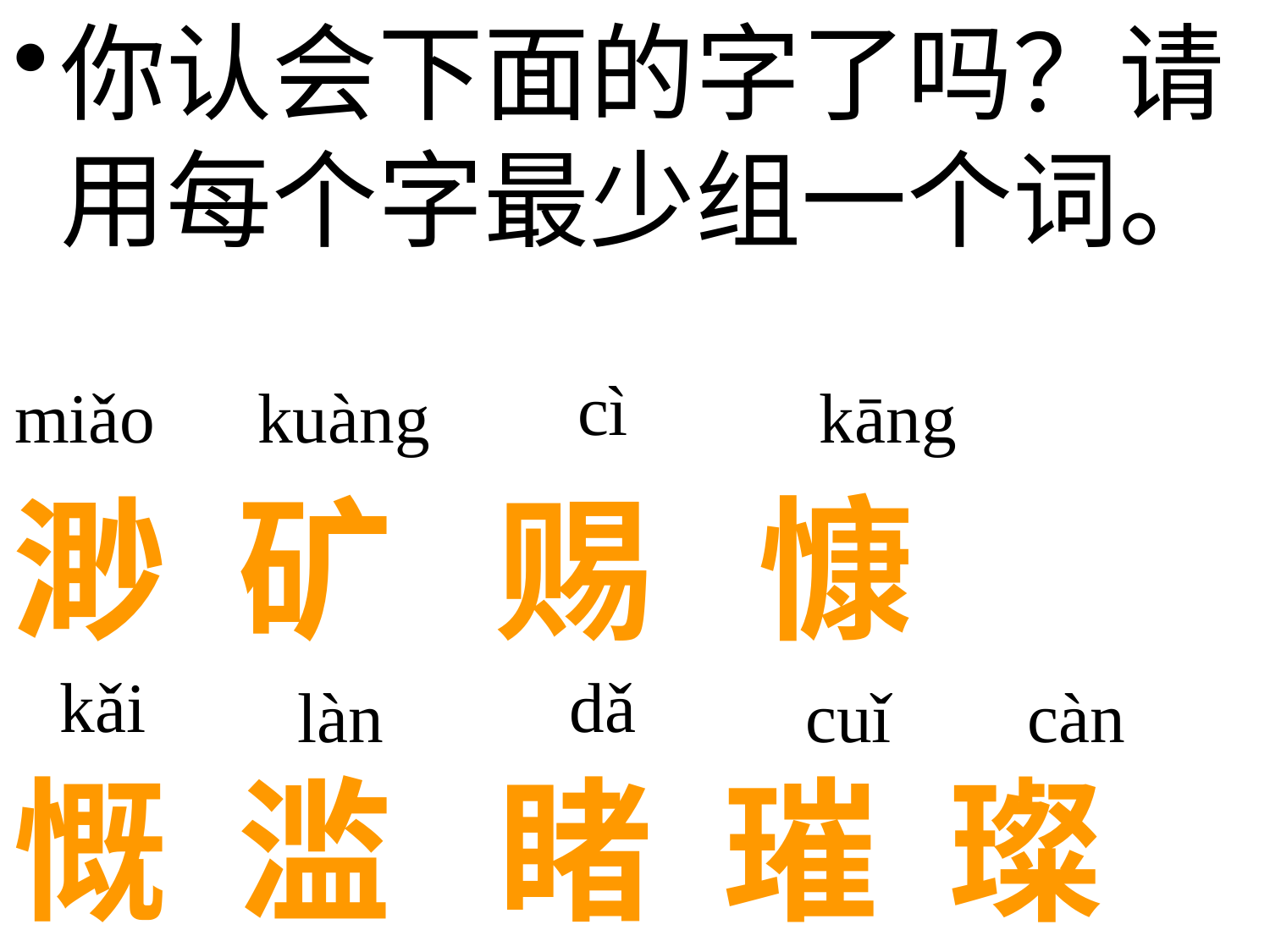

你认会下面的字了吗？请用每个字最少组一个词。
cì
miǎo
kuàng
kāng
渺  矿   赐   慷
# 慨  滥   睹  璀  璨
kǎi
dǎ
làn
cuǐ
càn